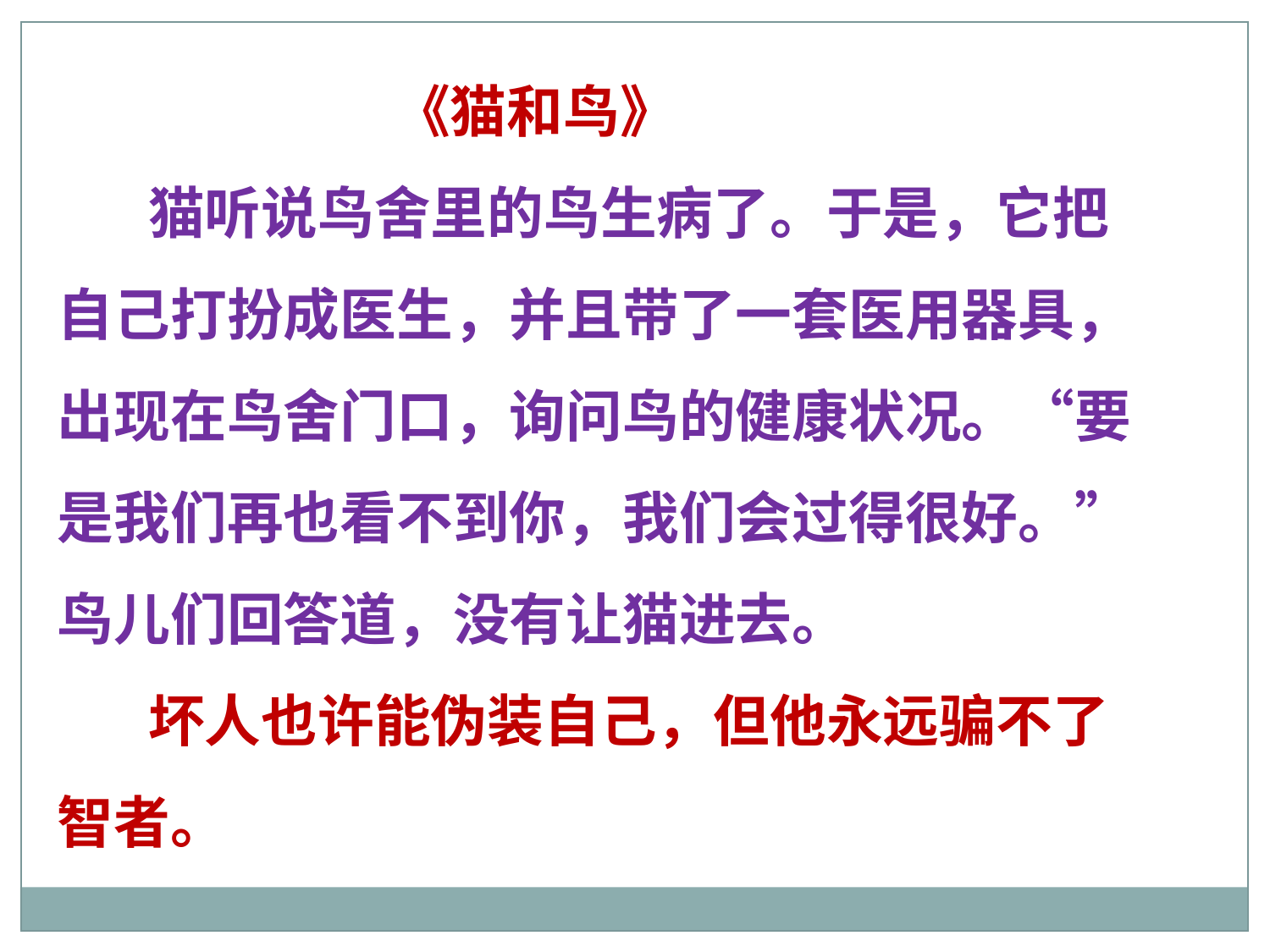

《猫和鸟》
      猫听说鸟舍里的鸟生病了。于是，它把自己打扮成医生，并且带了一套医用器具，出现在鸟舍门口，询问鸟的健康状况。“要是我们再也看不到你，我们会过得很好。”鸟儿们回答道，没有让猫进去。
      坏人也许能伪装自己，但他永远骗不了智者。